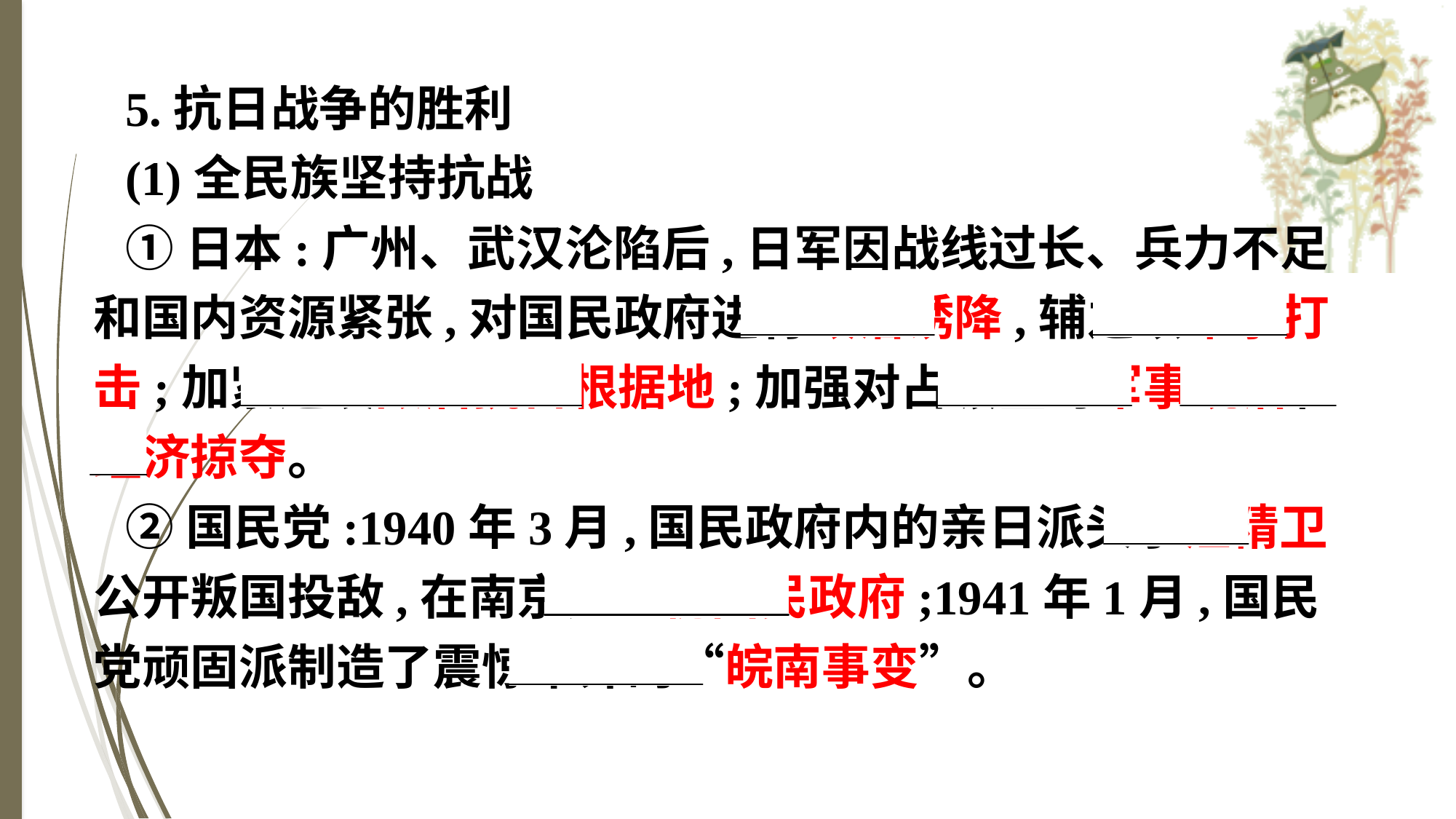

5.抗日战争的胜利
(1)全民族坚持抗战
①日本:广州、武汉沦陷后,日军因战线过长、兵力不足和国内资源紧张,对国民政府进行政治诱降,辅之以军事打击;加紧进攻敌后抗日根据地;加强对占领区的军事统治和经济掠夺。
②国民党:1940年3月,国民政府内的亲日派头子汪精卫公开叛国投敌,在南京建立伪国民政府;1941年1月,国民党顽固派制造了震惊中外的“皖南事变”。